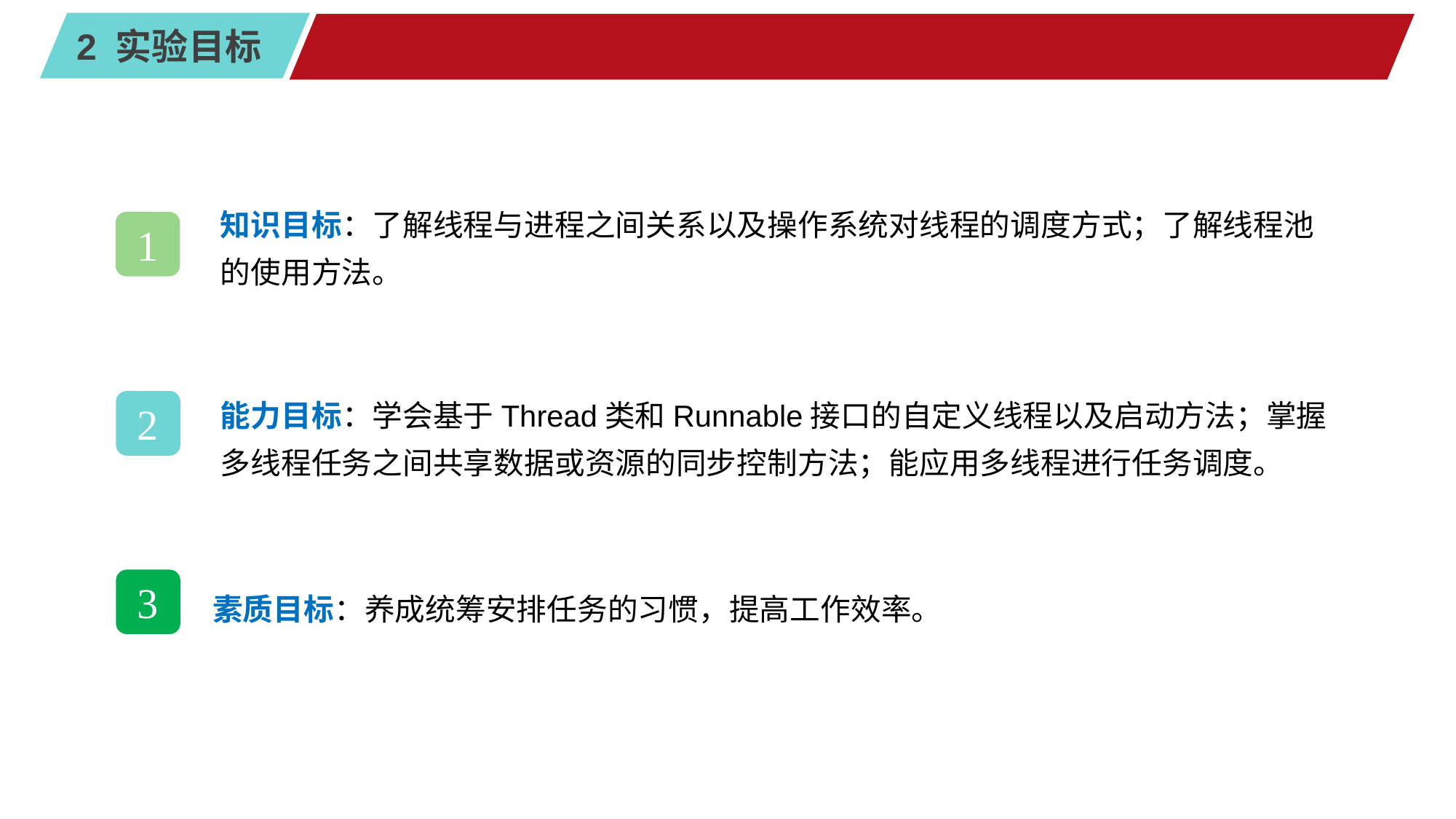

#
知识目标：了解线程与进程之间关系以及操作系统对线程的调度方式；了解线程池的使用方法。
1
能力目标：学会基于Thread类和Runnable接口的自定义线程以及启动方法；掌握多线程任务之间共享数据或资源的同步控制方法；能应用多线程进行任务调度。
2
3
素质目标：养成统筹安排任务的习惯，提高工作效率。